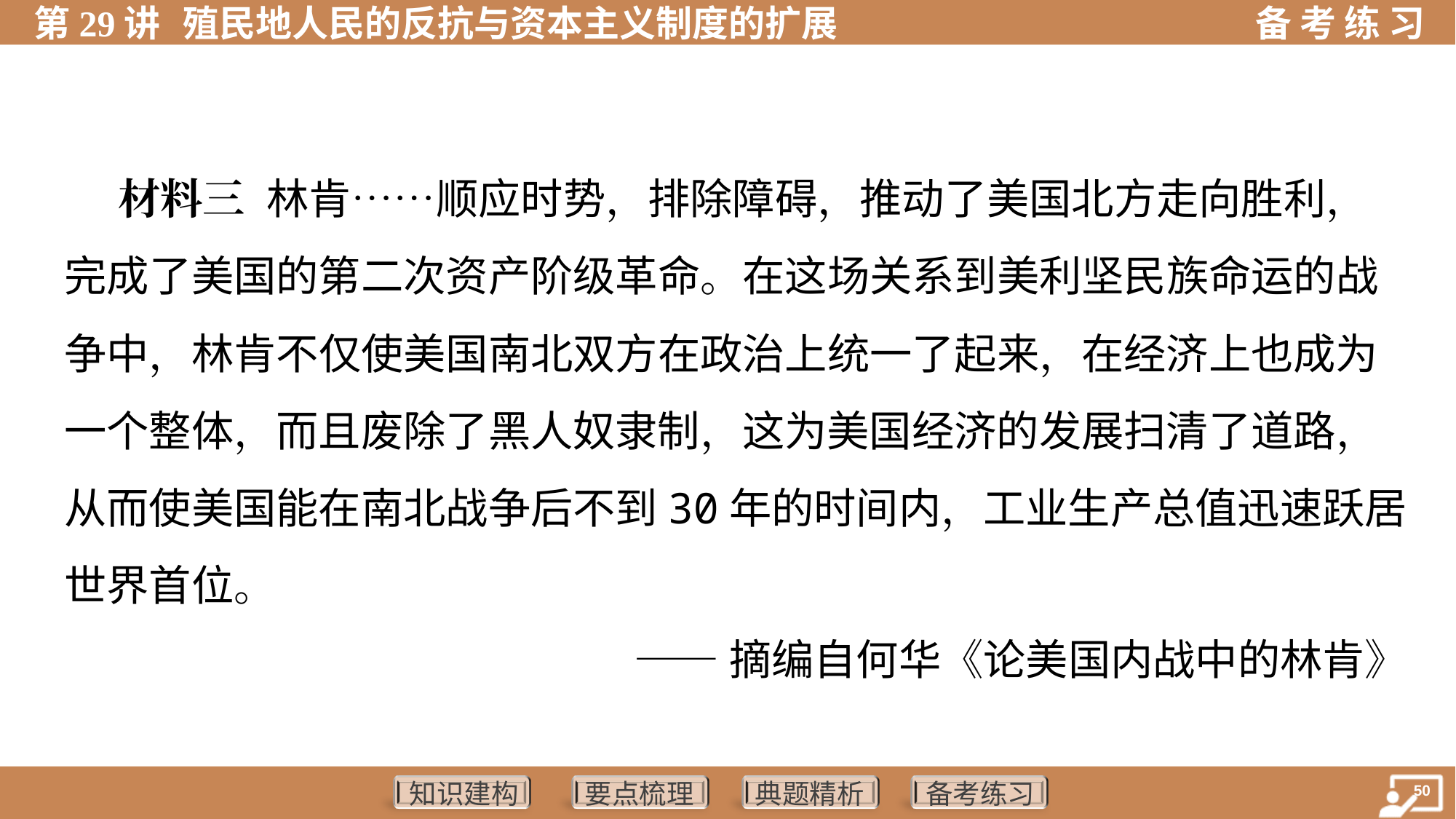

材料三  林肯……顺应时势，排除障碍，推动了美国北方走向胜利，
完成了美国的第二次资产阶级革命。在这场关系到美利坚民族命运的战
争中，林肯不仅使美国南北双方在政治上统一了起来，在经济上也成为
一个整体，而且废除了黑人奴隶制，这为美国经济的发展扫清了道路，
从而使美国能在南北战争后不到30年的时间内，工业生产总值迅速跃居
世界首位。
——摘编自何华《论美国内战中的林肯》